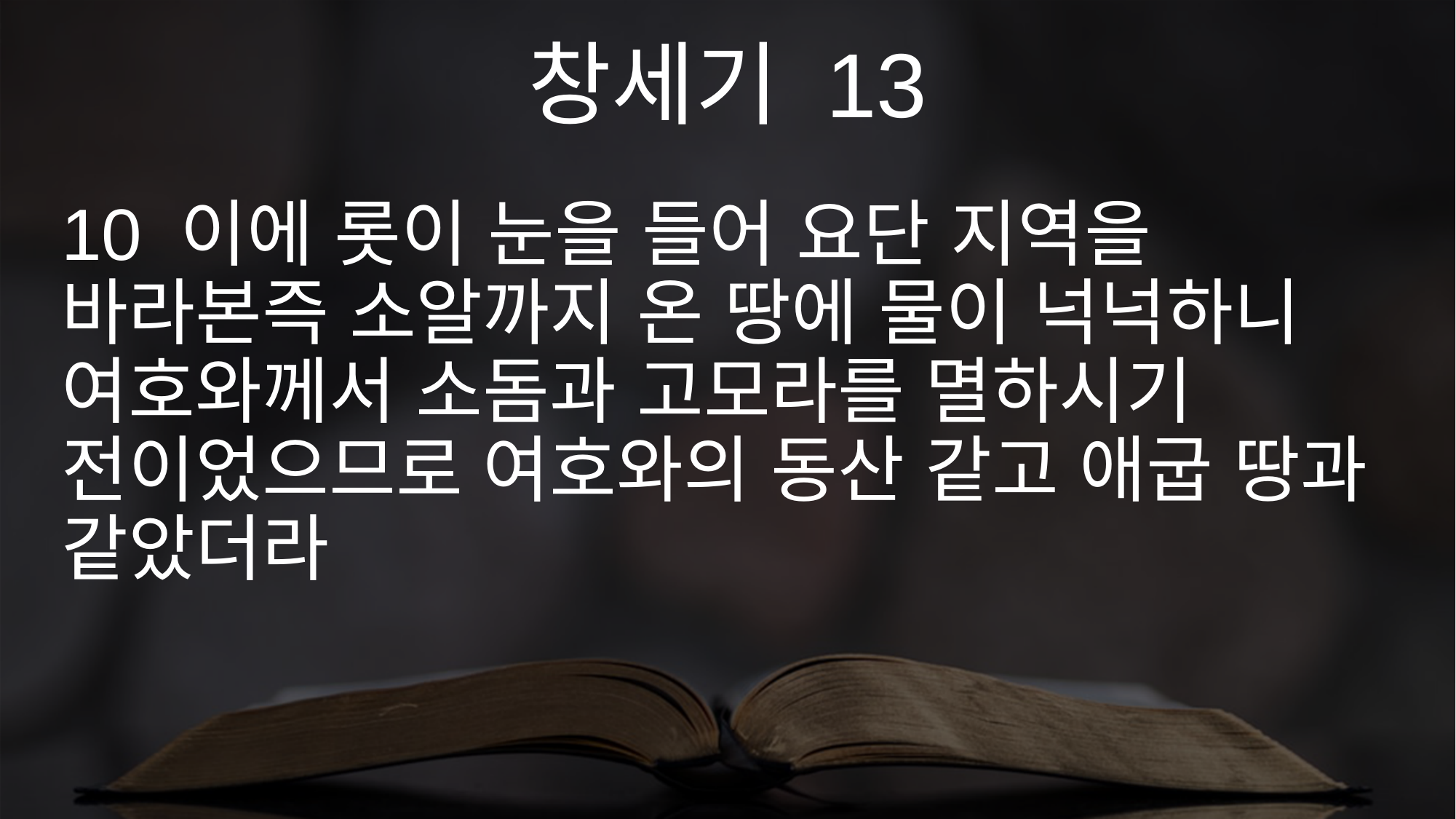

창세기 13
10 이에 롯이 눈을 들어 요단 지역을 바라본즉 소알까지 온 땅에 물이 넉넉하니 여호와께서 소돔과 고모라를 멸하시기 전이었으므로 여호와의 동산 같고 애굽 땅과 같았더라